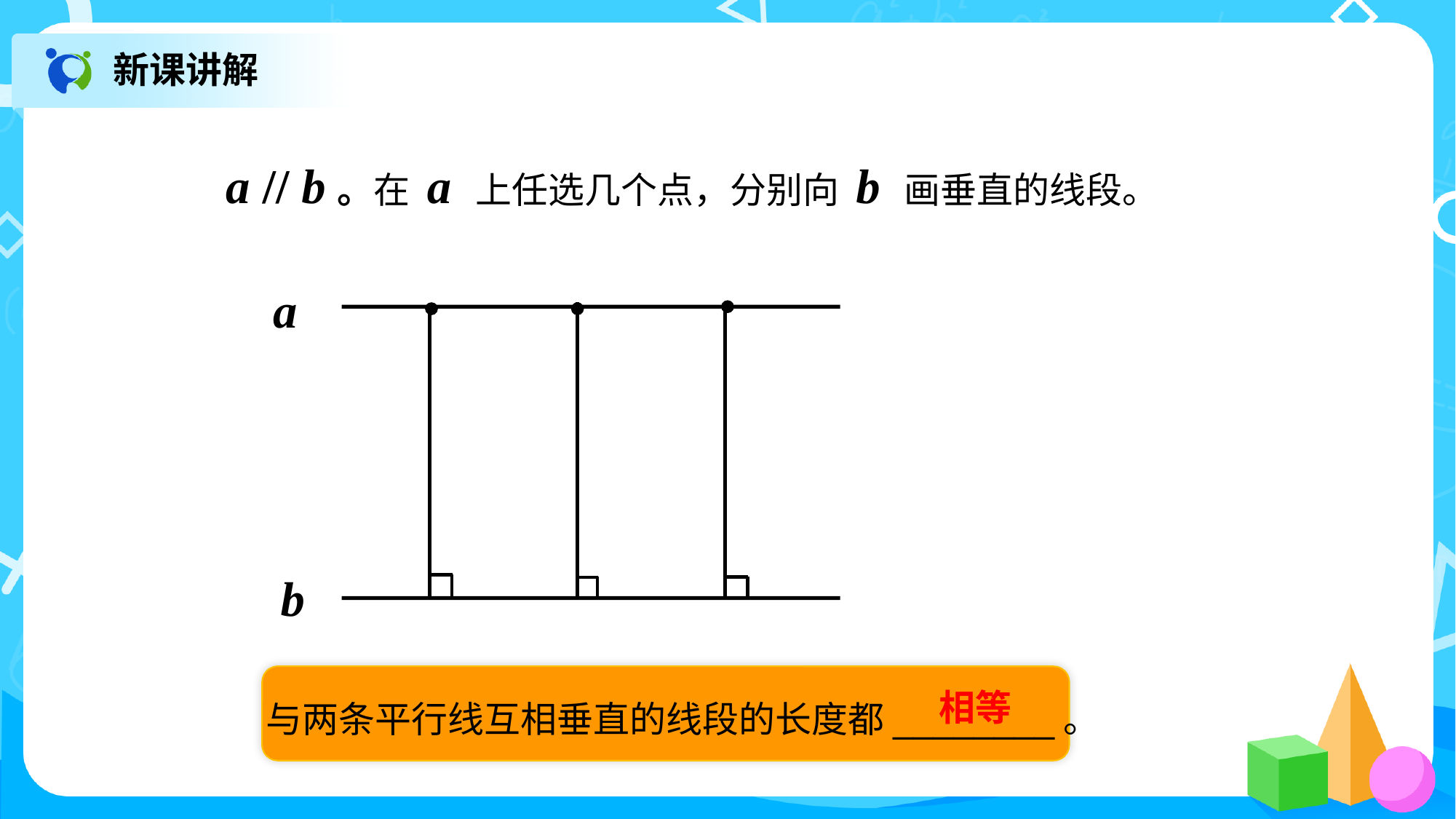

新课讲解
a // b。在 a 上任选几个点，分别向 b 画垂直的线段。
a

b

与两条平行线互相垂直的线段的长度都________。
相等